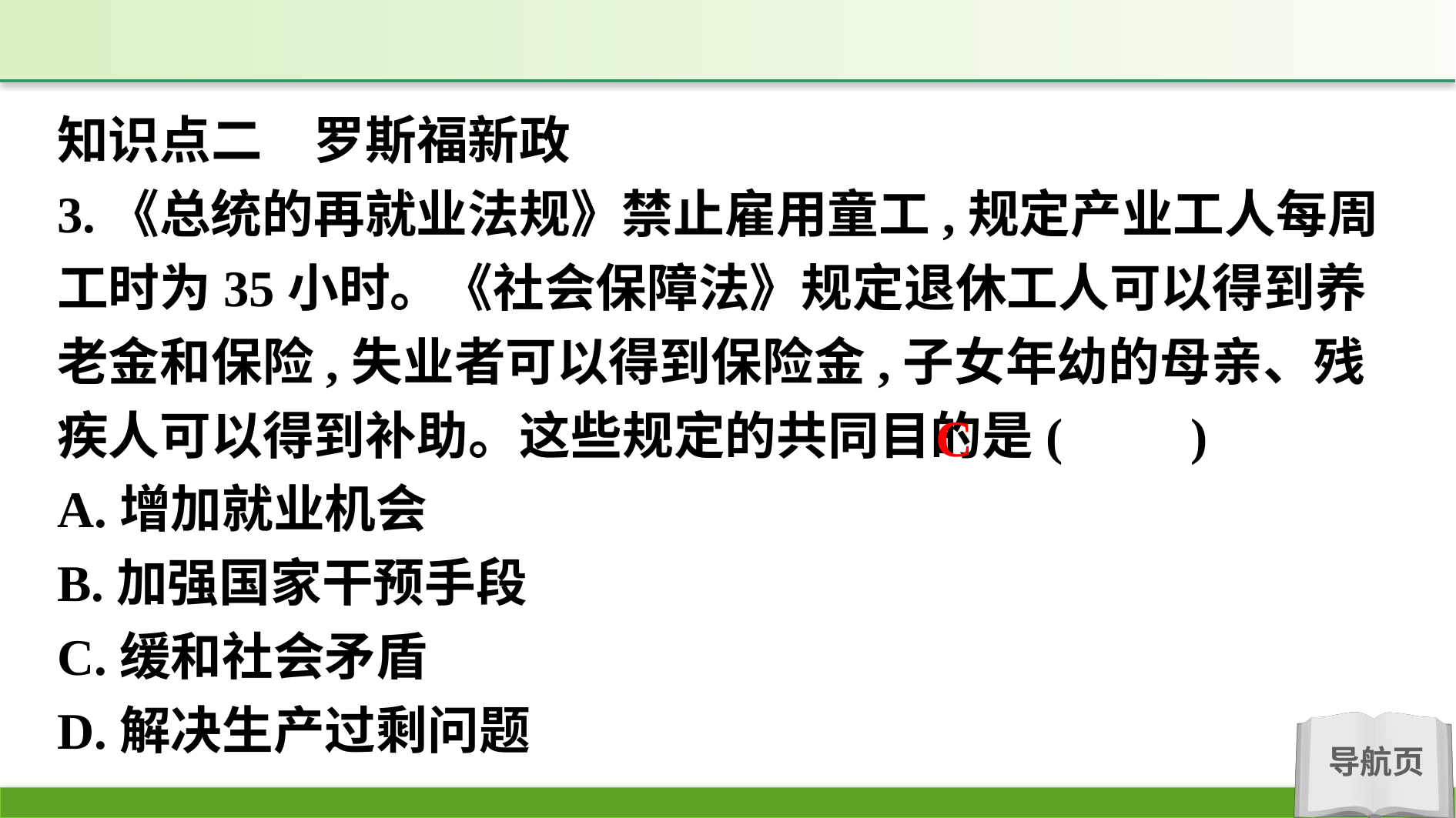

知识点二　罗斯福新政
3.《总统的再就业法规》禁止雇用童工,规定产业工人每周工时为35小时。《社会保障法》规定退休工人可以得到养老金和保险,失业者可以得到保险金,子女年幼的母亲、残疾人可以得到补助。这些规定的共同目的是(　　)
A.增加就业机会
B.加强国家干预手段
C.缓和社会矛盾
D.解决生产过剩问题
C